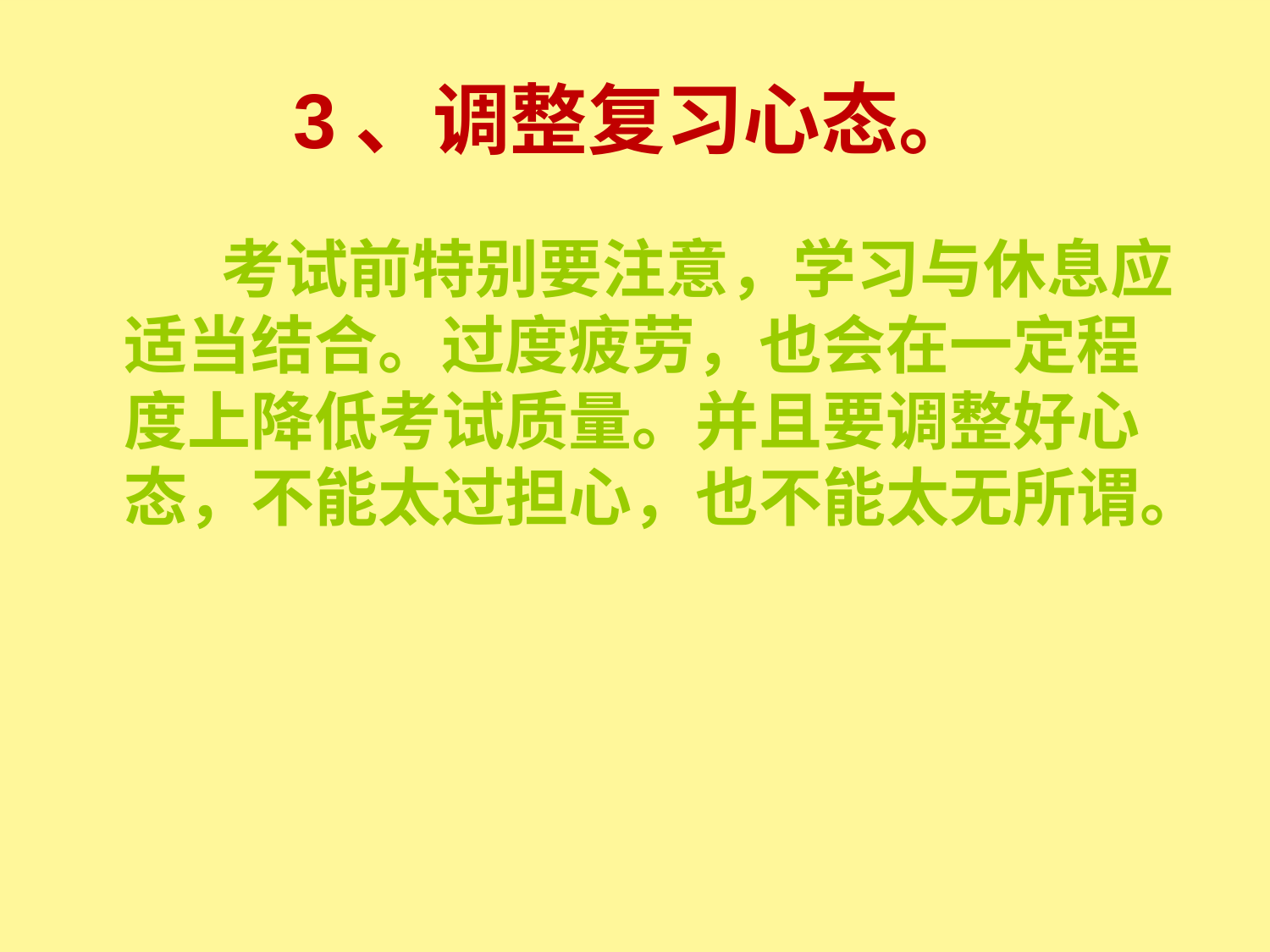

# 3、调整复习心态。
         考试前特别要注意，学习与休息应适当结合。过度疲劳，也会在一定程度上降低考试质量。并且要调整好心态，不能太过担心，也不能太无所谓。